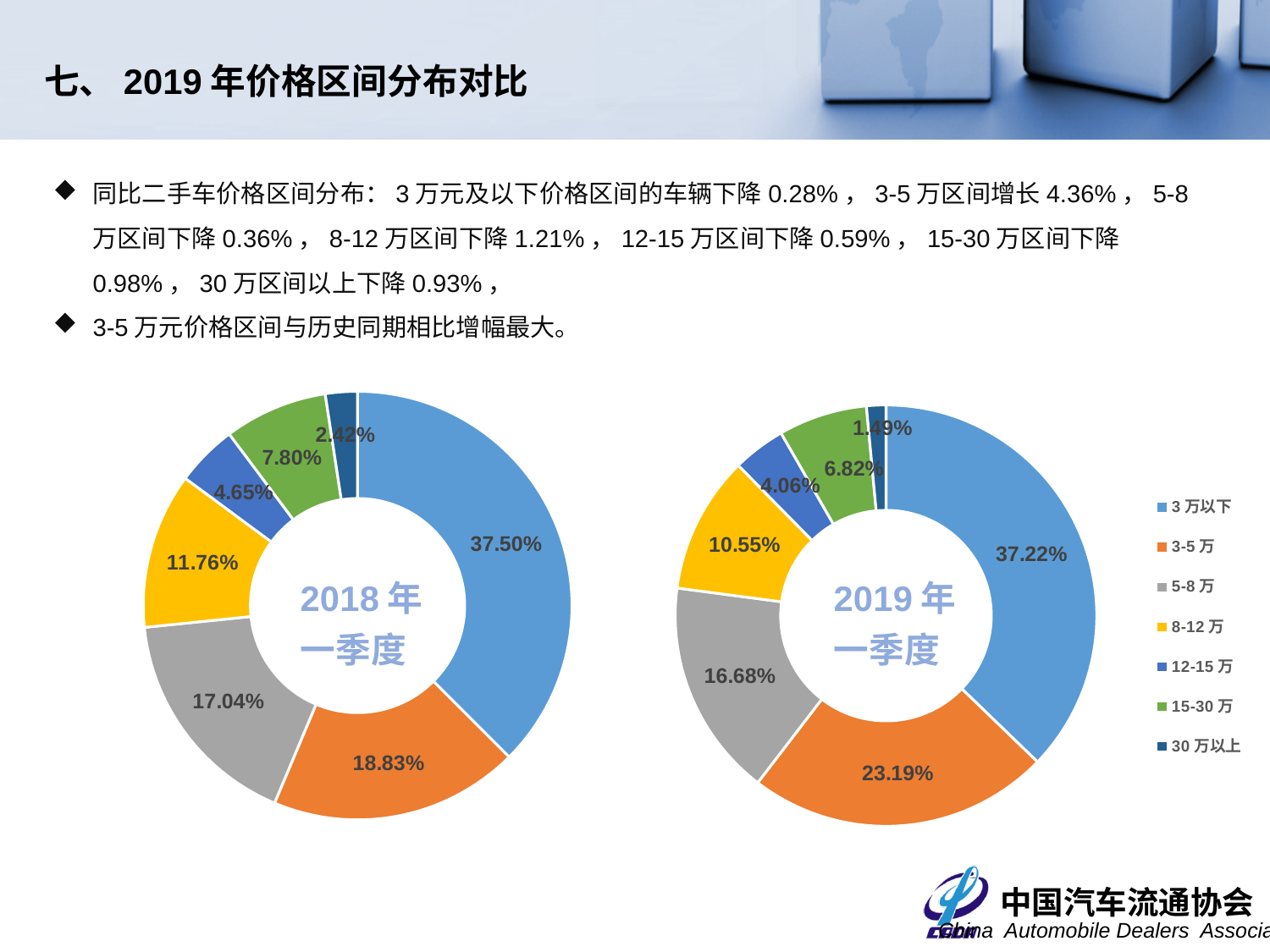

七、2019年价格区间分布对比
同比二手车价格区间分布：3万元及以下价格区间的车辆下降0.28%，3-5万区间增长4.36%，5-8万区间下降0.36%，8-12万区间下降1.21%，12-15万区间下降0.59%，15-30万区间下降0.98%，30万区间以上下降0.93%，
3-5万元价格区间与历史同期相比增幅最大。

### Chart

| Category |  |
|---|---|
| 3万以下 | 0.375 |
| 3-5万 | 0.1883 |
| 5-8万 | 0.1704 |
| 8-12万 | 0.1176 |
| 12-15万 | 0.0465 |
| 15-30万 | 0.078 |
| 30万以上 | 0.0242 |

### Chart

| Category |  |
|---|---|
| 3万以下 | 0.37224779766979255 |
| 3-5万 | 0.2318840579710145 |
| 5-8万 | 0.16680875248650184 |
| 8-12万 | 0.10545041204887752 |
| 12-15万 | 0.04060812730889457 |
| 15-30万 | 0.06815004262574595 |
| 30万以上 | 0.014850809889173061 |